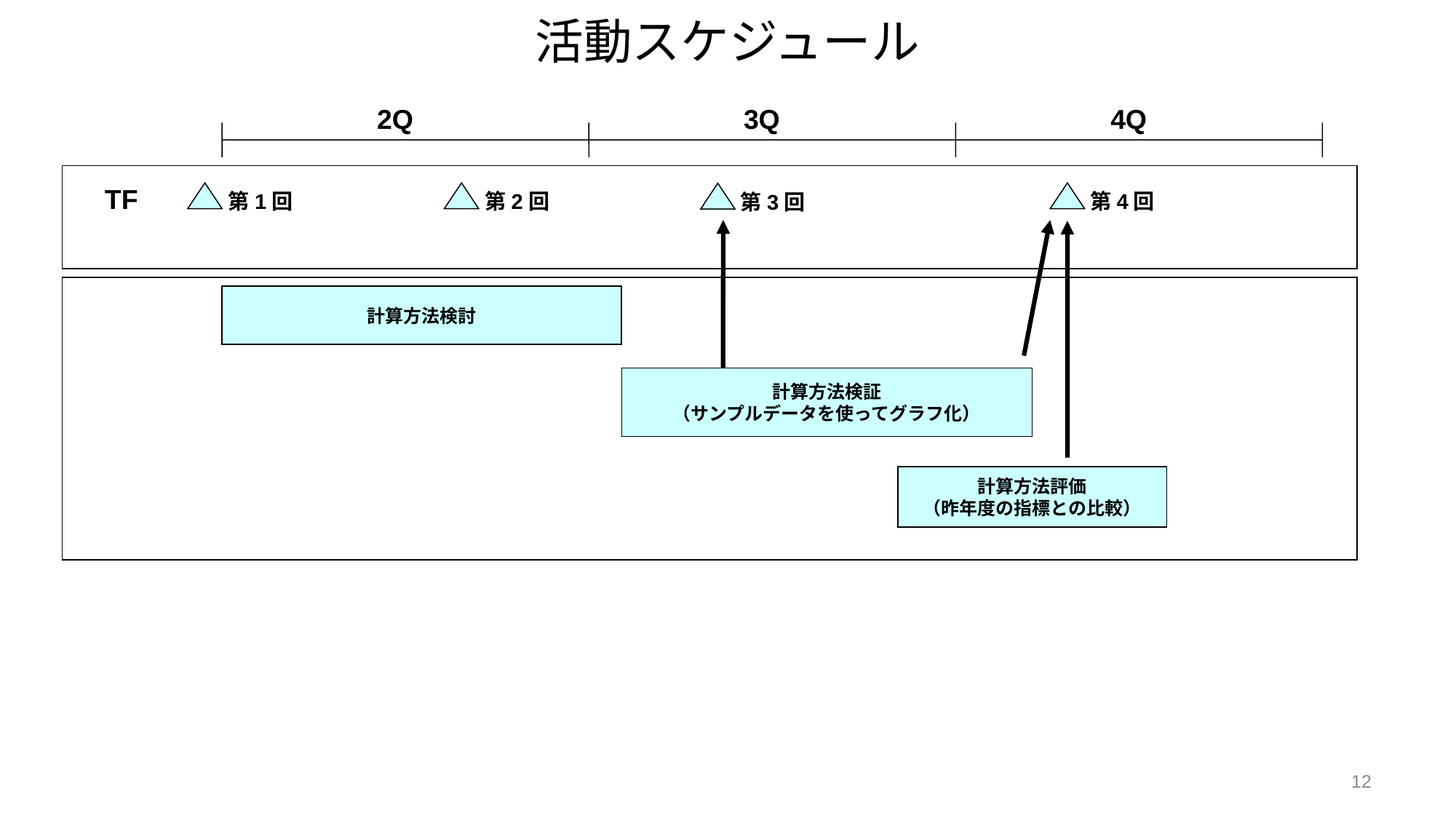

活動スケジュール
2Q
3Q
4Q

TF

第1回

第2回

第4回

第3回

計算方法検討
計算方法検証
（サンプルデータを使ってグラフ化）
計算方法評価
（昨年度の指標との比較）
12